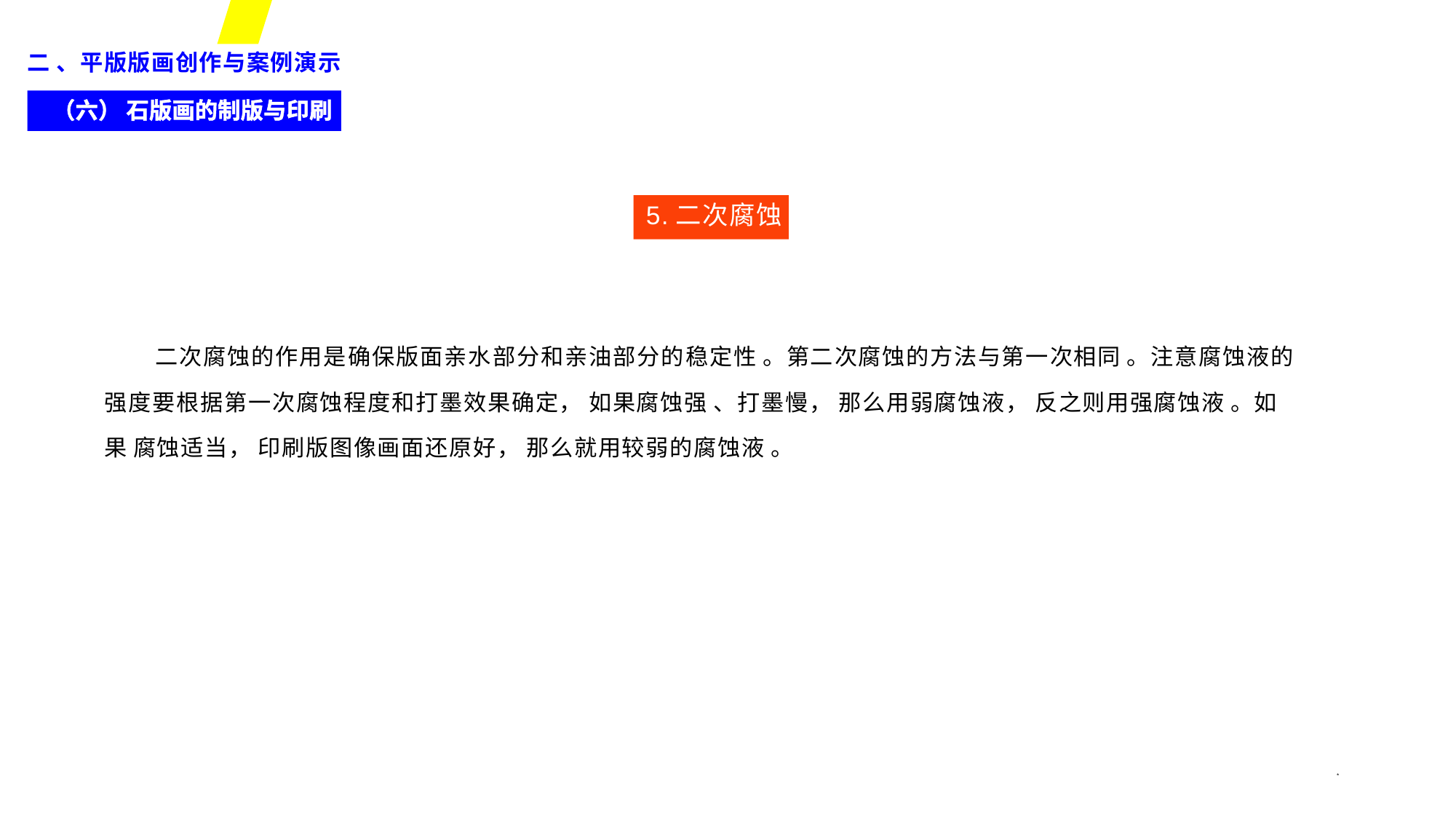

二 、平版版画创作与案例演示

（六） 石版画的制版与印刷

5.二次腐蚀

二次腐蚀的作用是确保版面亲水部分和亲油部分的稳定性 。第二次腐蚀的方法与第一次相同 。注意腐蚀液的
强度要根据第一次腐蚀程度和打墨效果确定， 如果腐蚀强 、打墨慢， 那么用弱腐蚀液， 反之则用强腐蚀液 。如果 腐蚀适当， 印刷版图像画面还原好， 那么就用较弱的腐蚀液 。

*